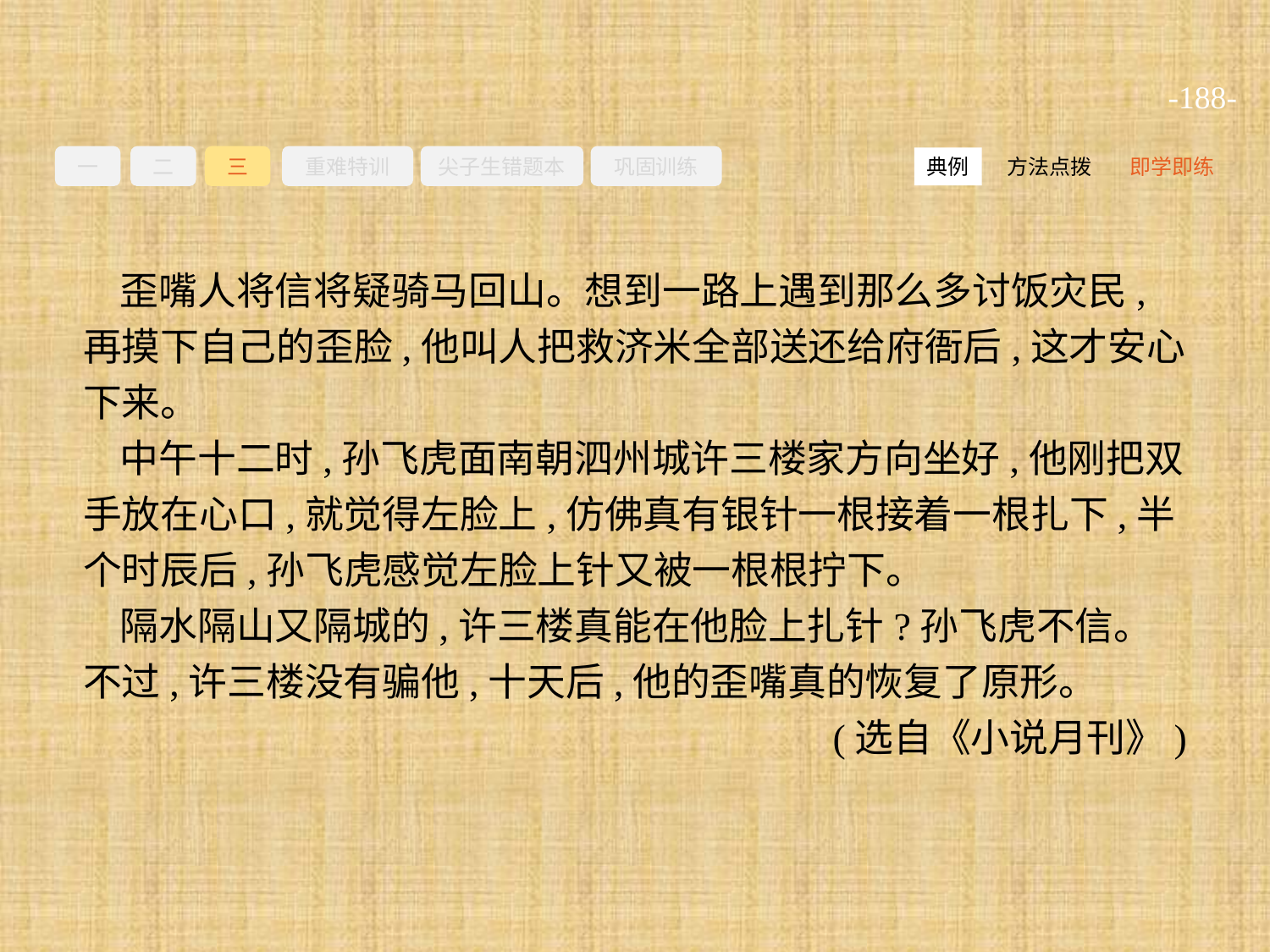

-188-
一
二
三
重难特训
尖子生错题本
巩固训练
方法点拨
即学即练
典例
歪嘴人将信将疑骑马回山。想到一路上遇到那么多讨饭灾民,再摸下自己的歪脸,他叫人把救济米全部送还给府衙后,这才安心下来。
中午十二时,孙飞虎面南朝泗州城许三楼家方向坐好,他刚把双手放在心口,就觉得左脸上,仿佛真有银针一根接着一根扎下,半个时辰后,孙飞虎感觉左脸上针又被一根根拧下。
隔水隔山又隔城的,许三楼真能在他脸上扎针?孙飞虎不信。不过,许三楼没有骗他,十天后,他的歪嘴真的恢复了原形。
(选自《小说月刊》)